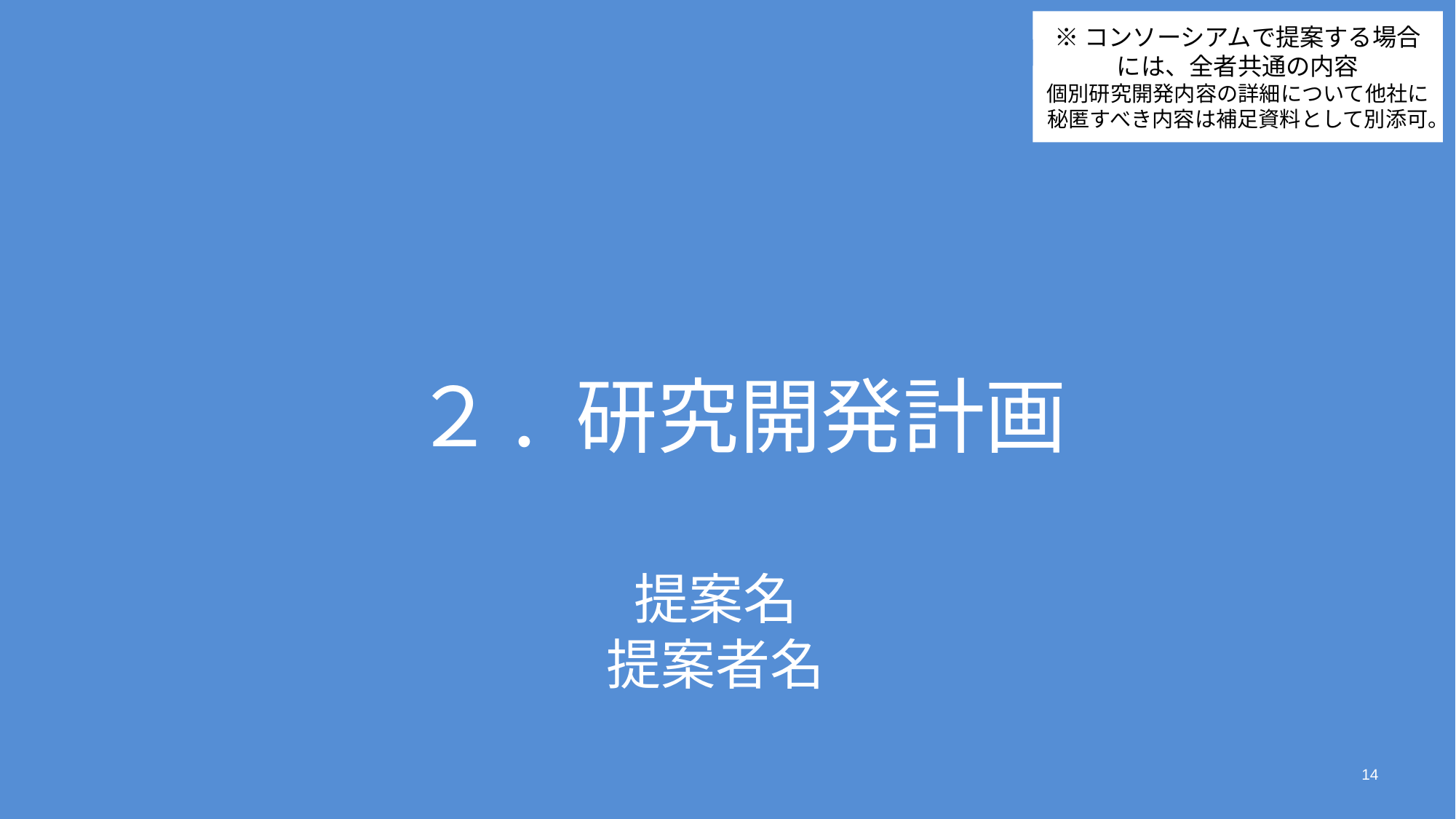

※コンソーシアムで提案する場合には、全者共通の内容
個別研究開発内容の詳細について他社に秘匿すべき内容は補足資料として別添可。
２. 研究開発計画
提案名
提案者名